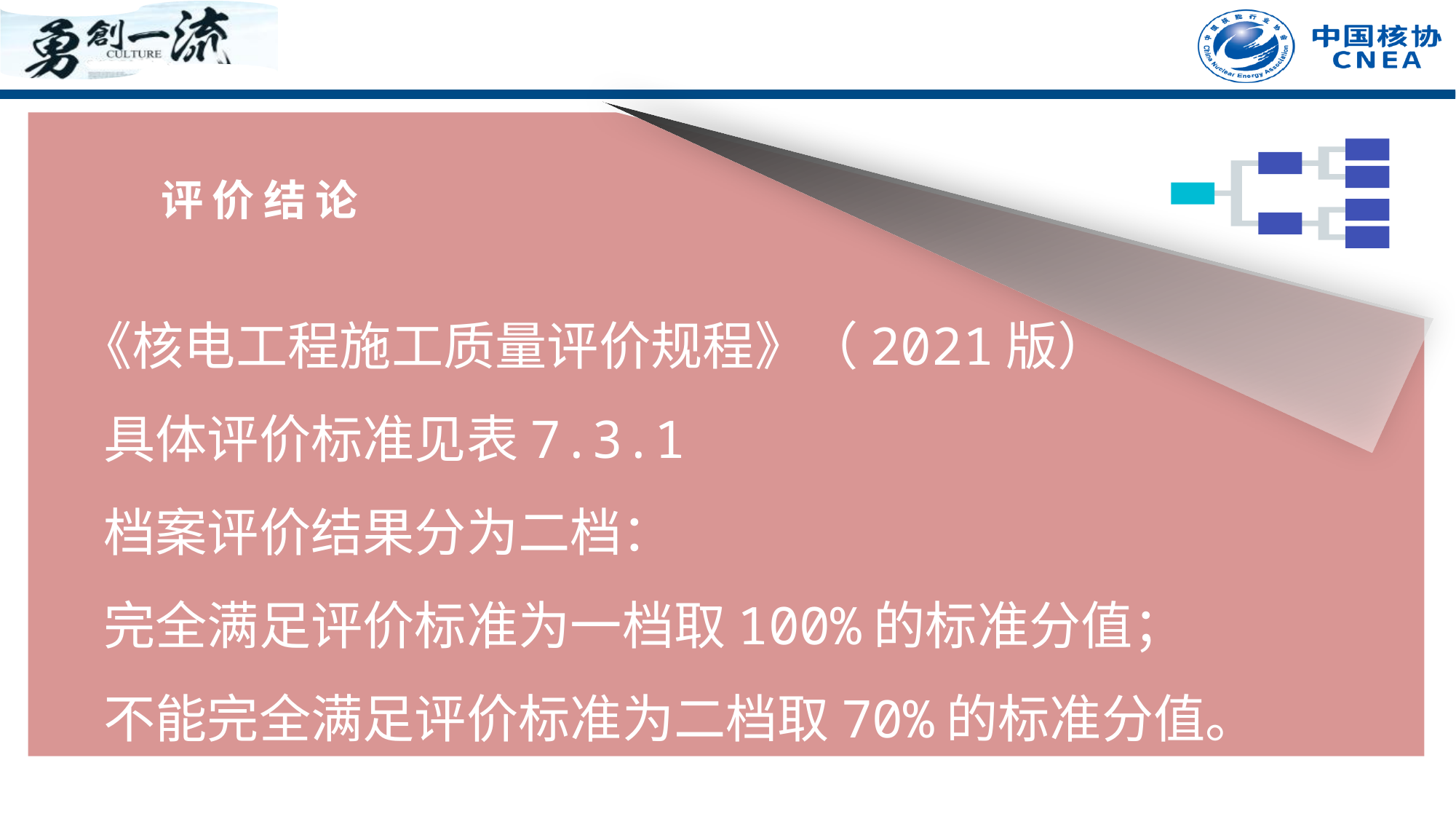

《核电工程施工质量评价规程》（2021版）
    具体评价标准见表7.3.1
    档案评价结果分为二档：
    完全满足评价标准为一档取100%的标准分值；
    不能完全满足评价标准为二档取70%的标准分值。

评价结论